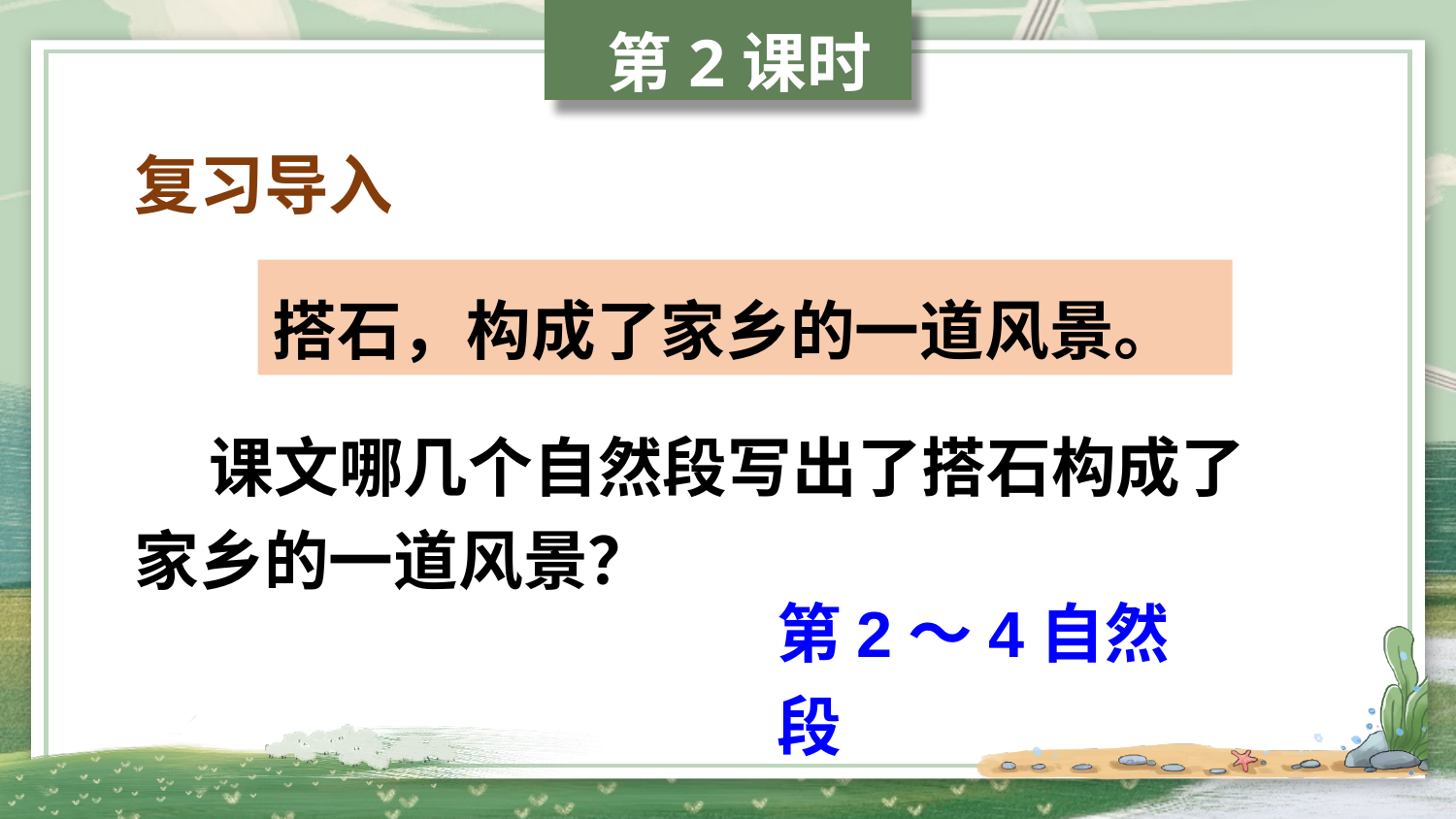

第2课时
复习导入
搭石，构成了家乡的一道风景。
    课文哪几个自然段写出了搭石构成了家乡的一道风景？
第2～4自然段